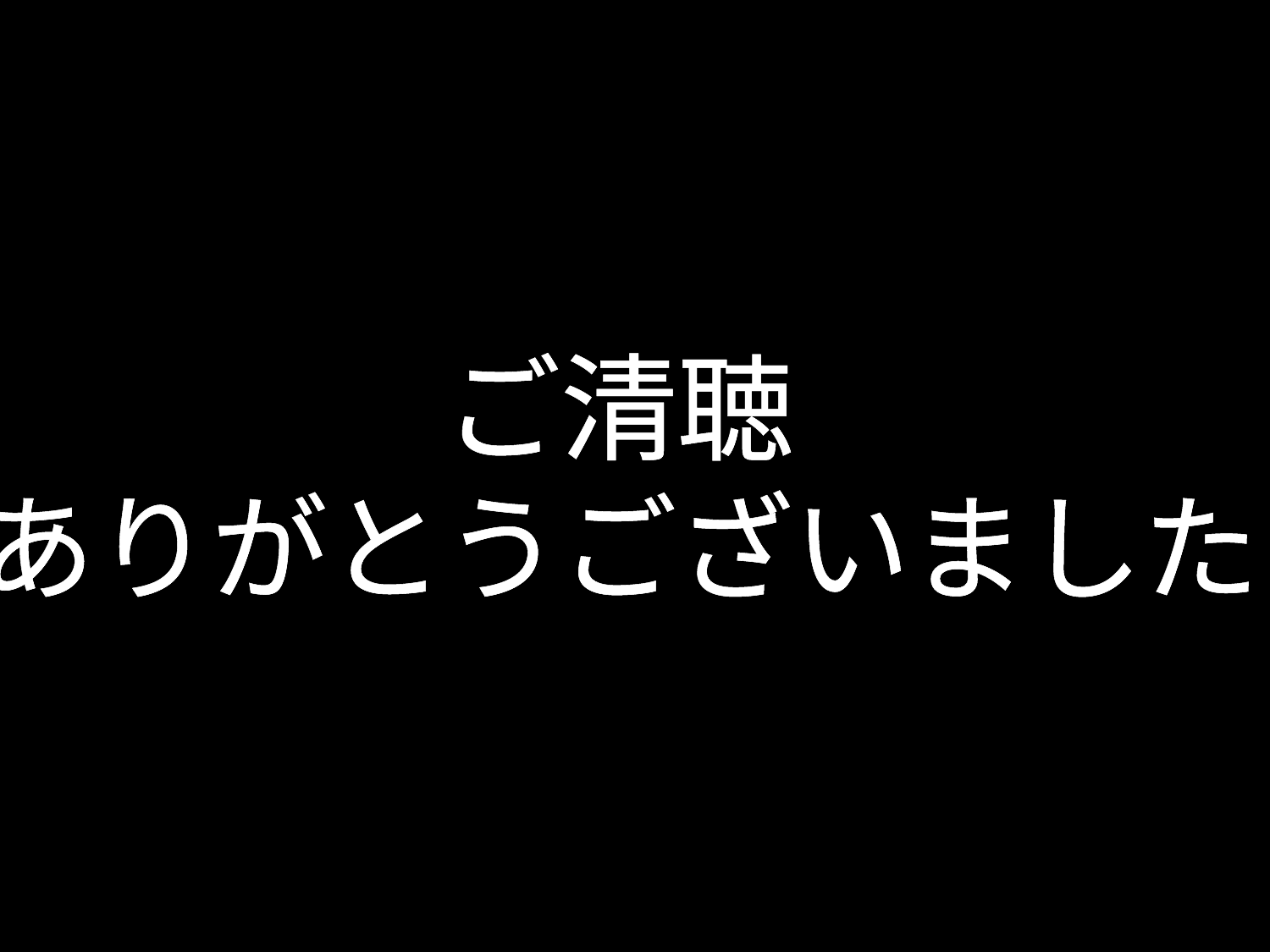

ご清聴
ありがとうございました
ご清聴
ありがとうございました
ご清聴
ありがとうございました